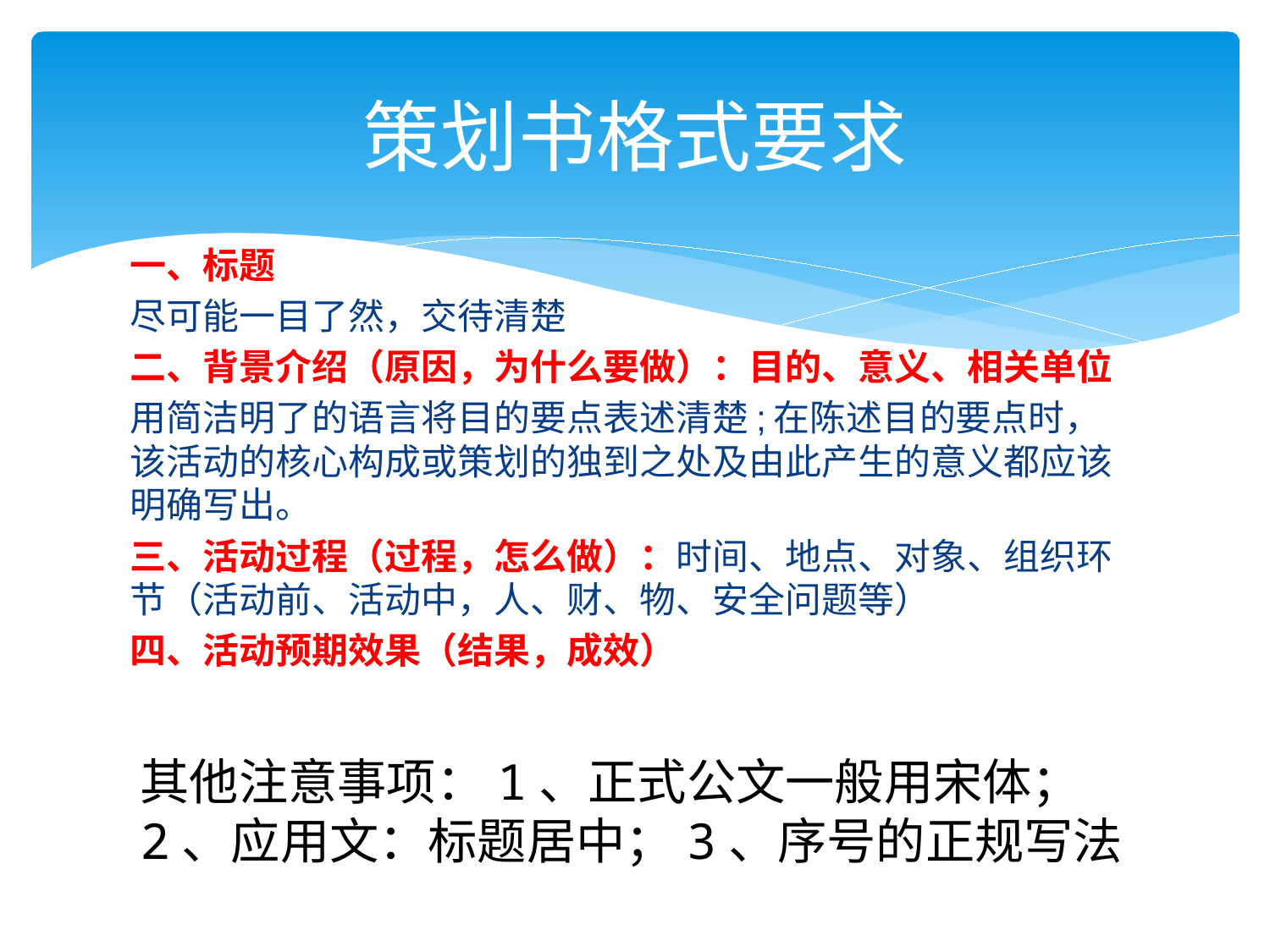

# 策划书格式要求
一、标题
尽可能一目了然，交待清楚
二、背景介绍（原因，为什么要做）：目的、意义、相关单位
用简洁明了的语言将目的要点表述清楚;在陈述目的要点时，该活动的核心构成或策划的独到之处及由此产生的意义都应该明确写出。
三、活动过程（过程，怎么做）：时间、地点、对象、组织环节（活动前、活动中，人、财、物、安全问题等）
四、活动预期效果（结果，成效）
其他注意事项：1、正式公文一般用宋体；
2、应用文：标题居中；3、序号的正规写法